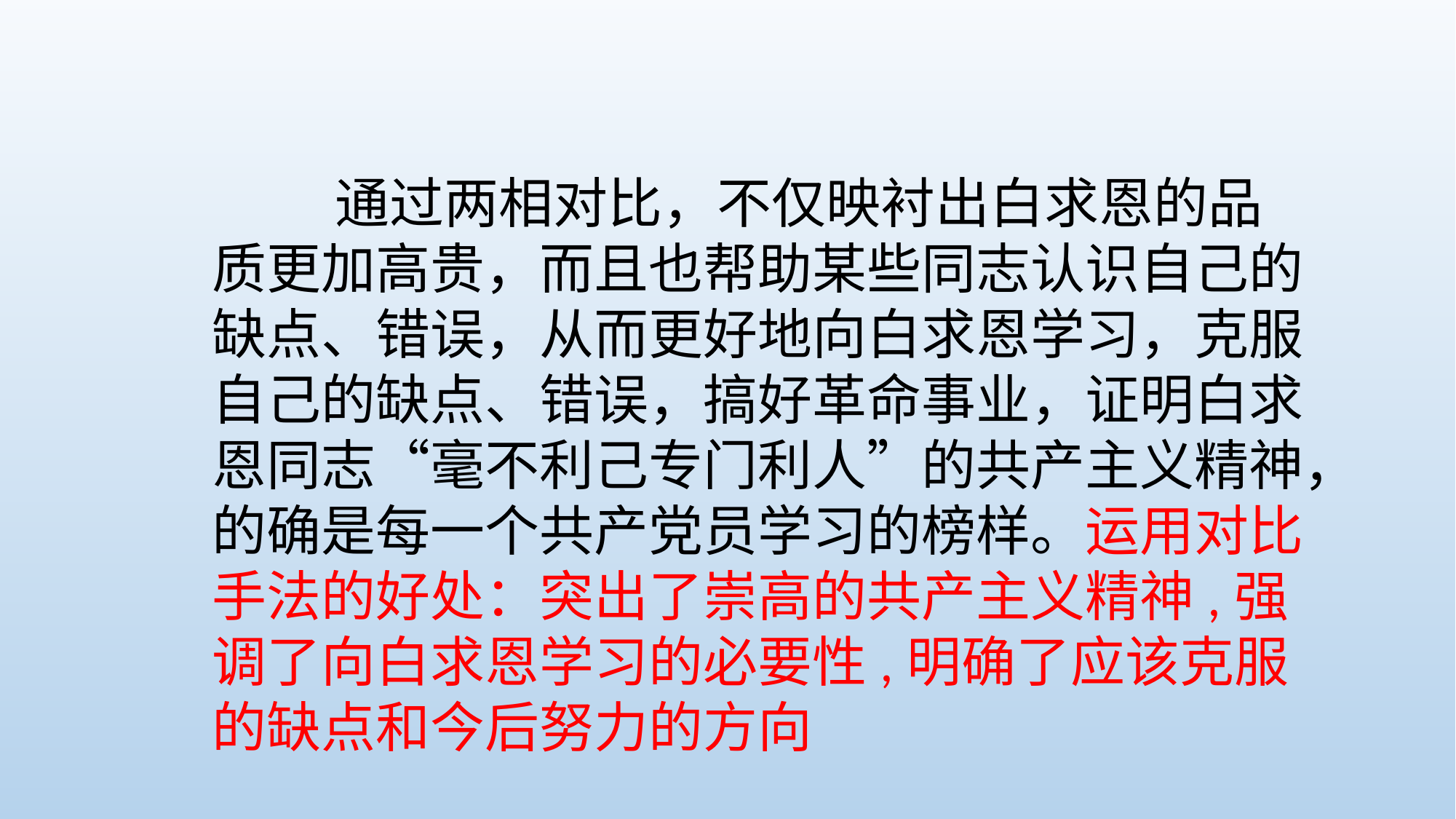

通过两相对比，不仅映衬出白求恩的品质更加高贵，而且也帮助某些同志认识自己的缺点、错误，从而更好地向白求恩学习，克服自己的缺点、错误，搞好革命事业，证明白求恩同志“毫不利己专门利人”的共产主义精神，的确是每一个共产党员学习的榜样。运用对比手法的好处：突出了崇高的共产主义精神,强调了向白求恩学习的必要性,明确了应该克服的缺点和今后努力的方向